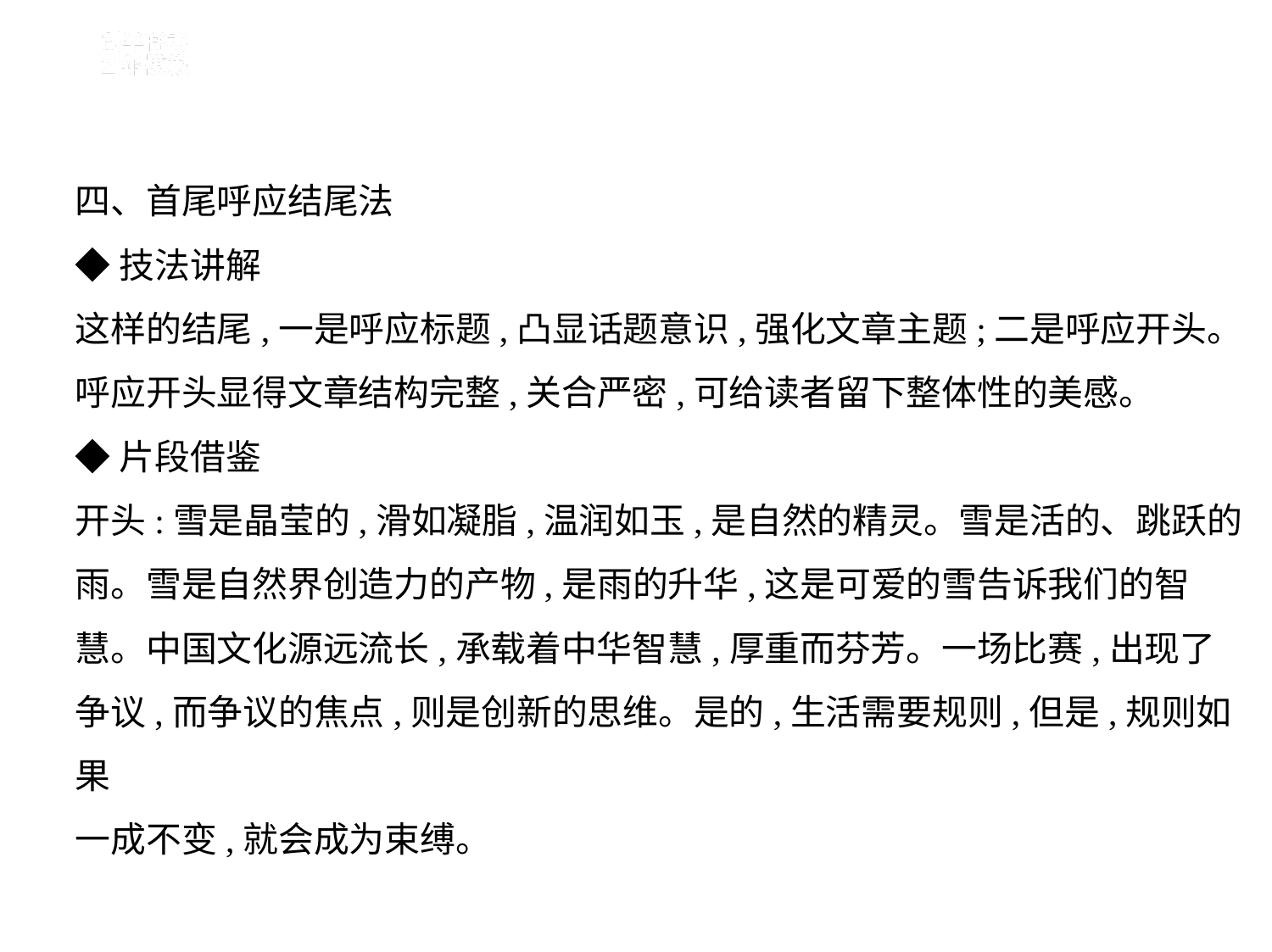

四、首尾呼应结尾法
◆技法讲解
这样的结尾,一是呼应标题,凸显话题意识,强化文章主题;二是呼应开头。
呼应开头显得文章结构完整,关合严密,可给读者留下整体性的美感。
◆片段借鉴
开头:雪是晶莹的,滑如凝脂,温润如玉,是自然的精灵。雪是活的、跳跃的
雨。雪是自然界创造力的产物,是雨的升华,这是可爱的雪告诉我们的智
慧。中国文化源远流长,承载着中华智慧,厚重而芬芳。一场比赛,出现了
争议,而争议的焦点,则是创新的思维。是的,生活需要规则,但是,规则如果
一成不变,就会成为束缚。